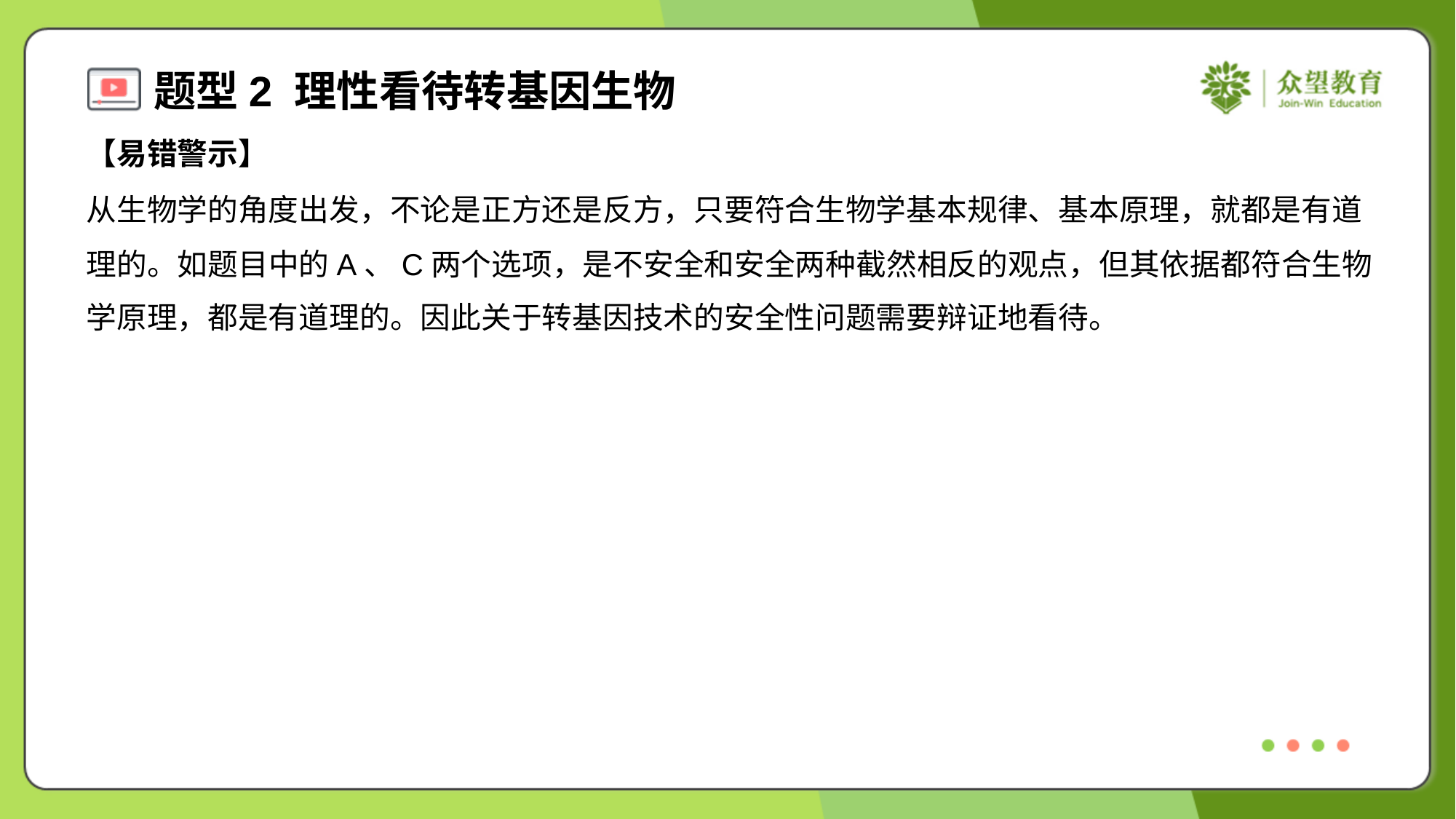

【易错警示】
从生物学的角度出发，不论是正方还是反方，只要符合生物学基本规律、基本原理，就都是有道
理的。如题目中的A、C两个选项，是不安全和安全两种截然相反的观点，但其依据都符合生物
学原理，都是有道理的。因此关于转基因技术的安全性问题需要辩证地看待。